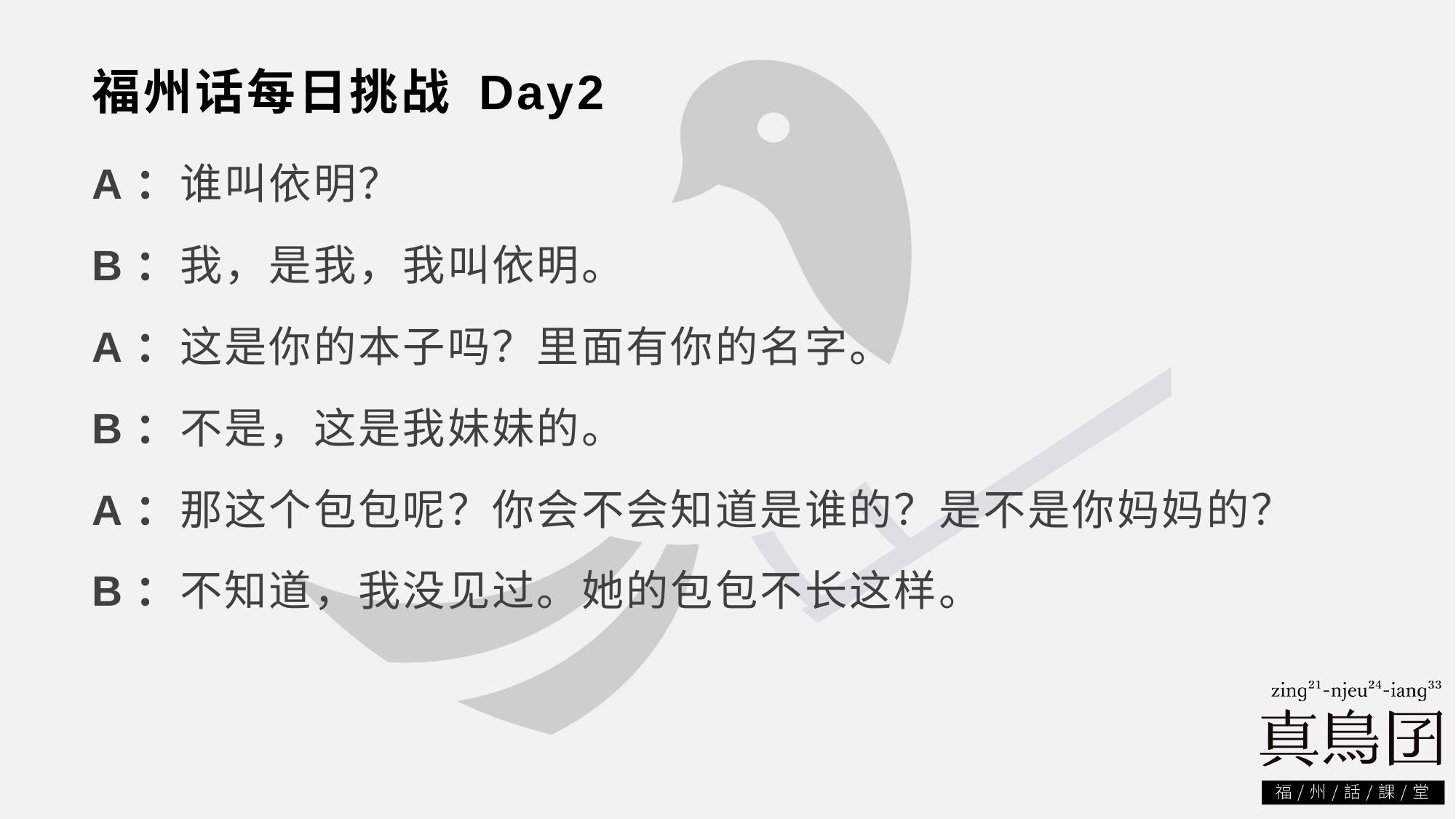

# 福州话每日挑战 Day2
A：谁叫依明？
B：我，是我，我叫依明。
A：这是你的本子吗？里面有你的名字。
B：不是，这是我妹妹的。
A：那这个包包呢？你会不会知道是谁的？是不是你妈妈的？
B：不知道，我没见过。她的包包不长这样。